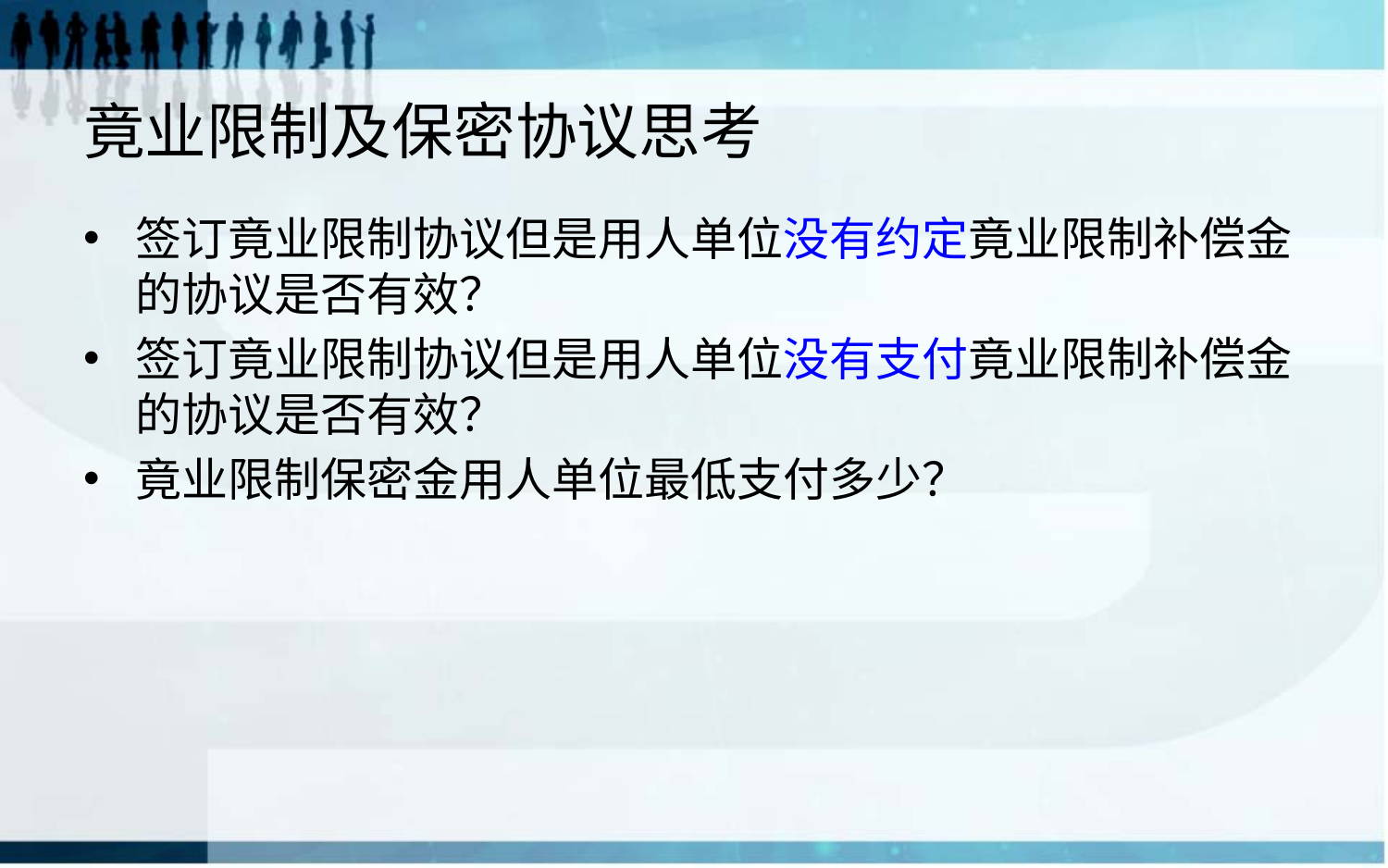

# 竟业限制及保密协议思考
签订竟业限制协议但是用人单位没有约定竟业限制补偿金的协议是否有效？
签订竟业限制协议但是用人单位没有支付竟业限制补偿金的协议是否有效？
竟业限制保密金用人单位最低支付多少？